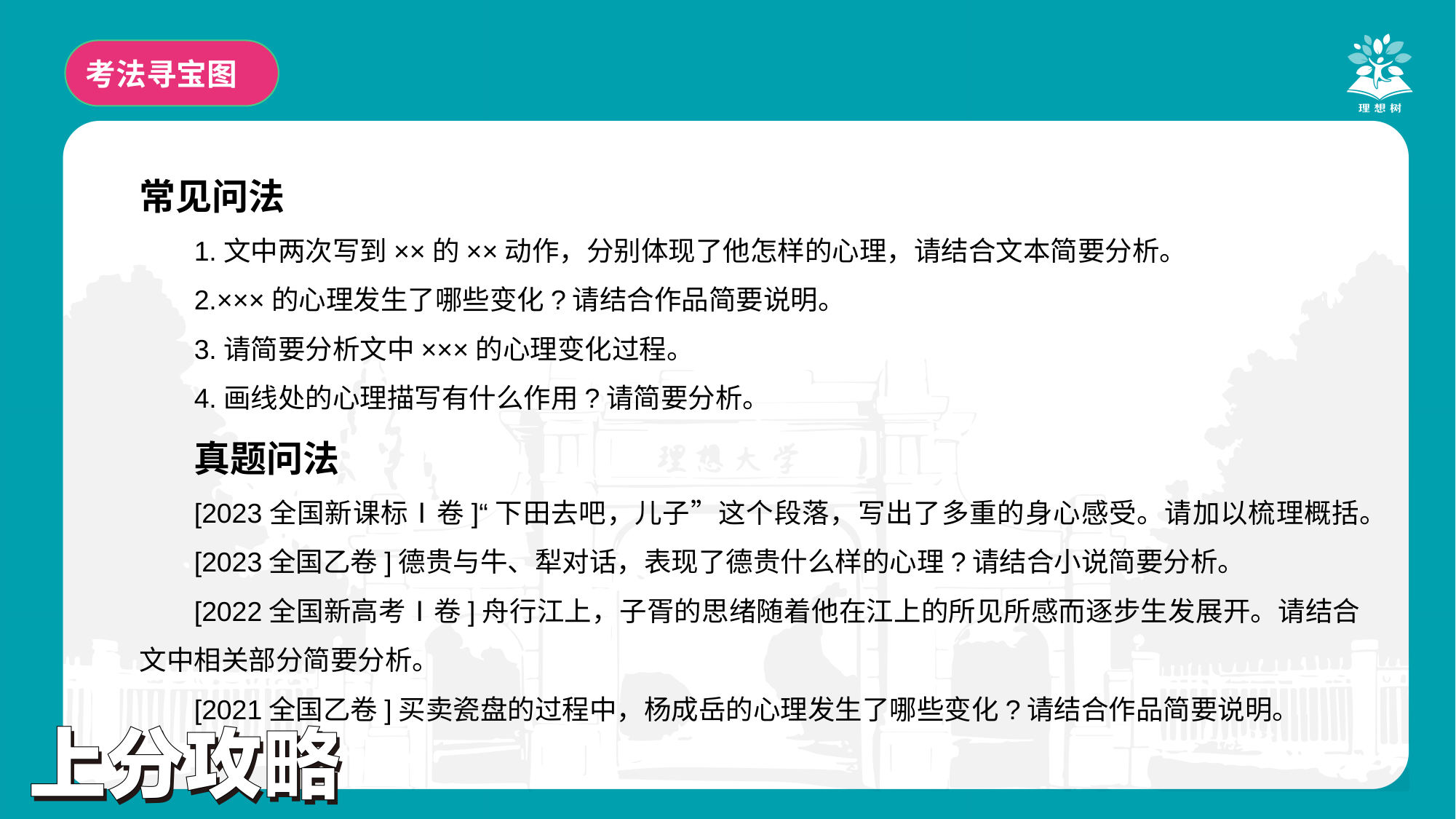

考法寻宝图
常见问法
1.文中两次写到××的××动作，分别体现了他怎样的心理，请结合文本简要分析。
2.×××的心理发生了哪些变化?请结合作品简要说明。
3.请简要分析文中×××的心理变化过程。
4.画线处的心理描写有什么作用?请简要分析。
真题问法
[2023全国新课标Ⅰ卷]“下田去吧，儿子”这个段落，写出了多重的身心感受。请加以梳理概括。
[2023全国乙卷]德贵与牛、犁对话，表现了德贵什么样的心理?请结合小说简要分析。
[2022全国新高考Ⅰ卷]舟行江上，子胥的思绪随着他在江上的所见所感而逐步生发展开。请结合文中相关部分简要分析。
[2021全国乙卷]买卖瓷盘的过程中，杨成岳的心理发生了哪些变化?请结合作品简要说明。